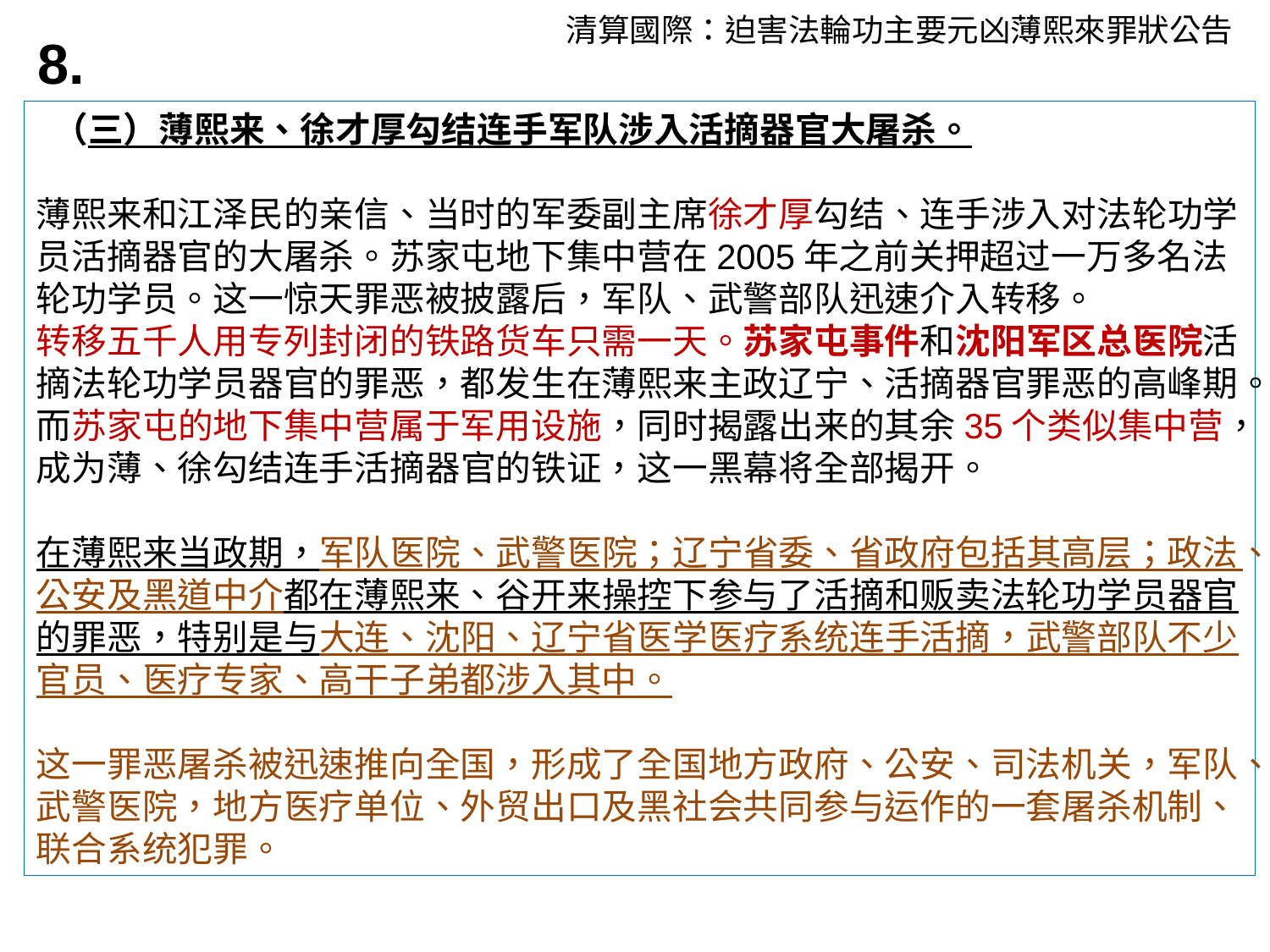

清算國際：迫害法輪功主要元凶薄熙來罪狀公告
8.
 （三）薄熙来、徐才厚勾结连手军队涉入活摘器官大屠杀。

薄熙来和江泽民的亲信、当时的军委副主席徐才厚勾结、连手涉入对法轮功学员活摘器官的大屠杀。苏家屯地下集中营在2005年之前关押超过一万多名法轮功学员。这一惊天罪恶被披露后，军队、武警部队迅速介入转移。
转移五千人用专列封闭的铁路货车只需一天。苏家屯事件和沈阳军区总医院活摘法轮功学员器官的罪恶，都发生在薄熙来主政辽宁、活摘器官罪恶的高峰期。而苏家屯的地下集中营属于军用设施，同时揭露出来的其余35个类似集中营，成为薄、徐勾结连手活摘器官的铁证，这一黑幕将全部揭开。

在薄熙来当政期，军队医院、武警医院；辽宁省委、省政府包括其高层；政法、公安及黑道中介都在薄熙来、谷开来操控下参与了活摘和贩卖法轮功学员器官的罪恶，特别是与大连、沈阳、辽宁省医学医疗系统连手活摘，武警部队不少官员、医疗专家、高干子弟都涉入其中。

这一罪恶屠杀被迅速推向全国，形成了全国地方政府、公安、司法机关，军队、武警医院，地方医疗单位、外贸出口及黑社会共同参与运作的一套屠杀机制、联合系统犯罪。